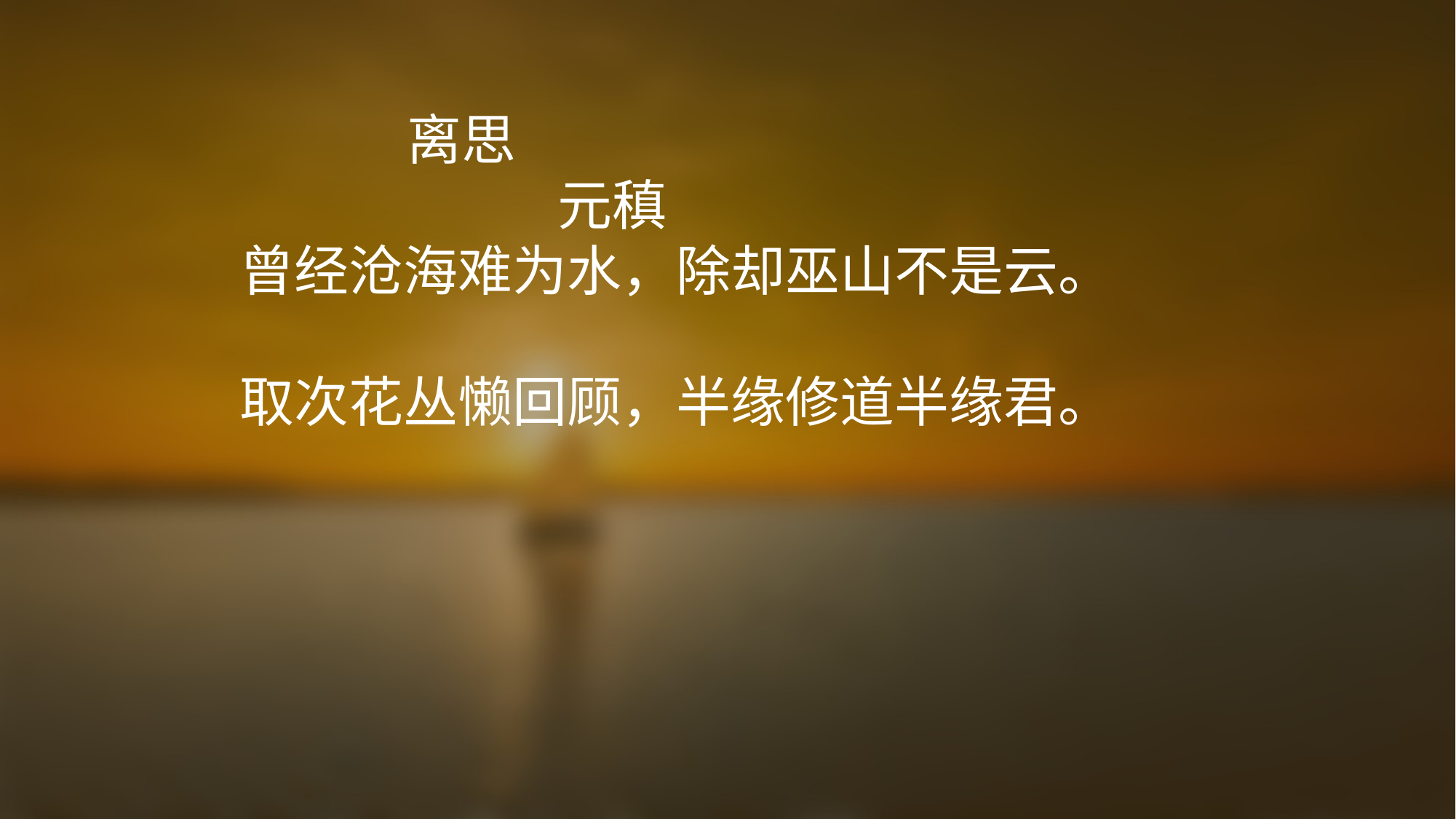

离思
                         元稹
曾经沧海难为水，除却巫山不是云。

取次花丛懒回顾，半缘修道半缘君。